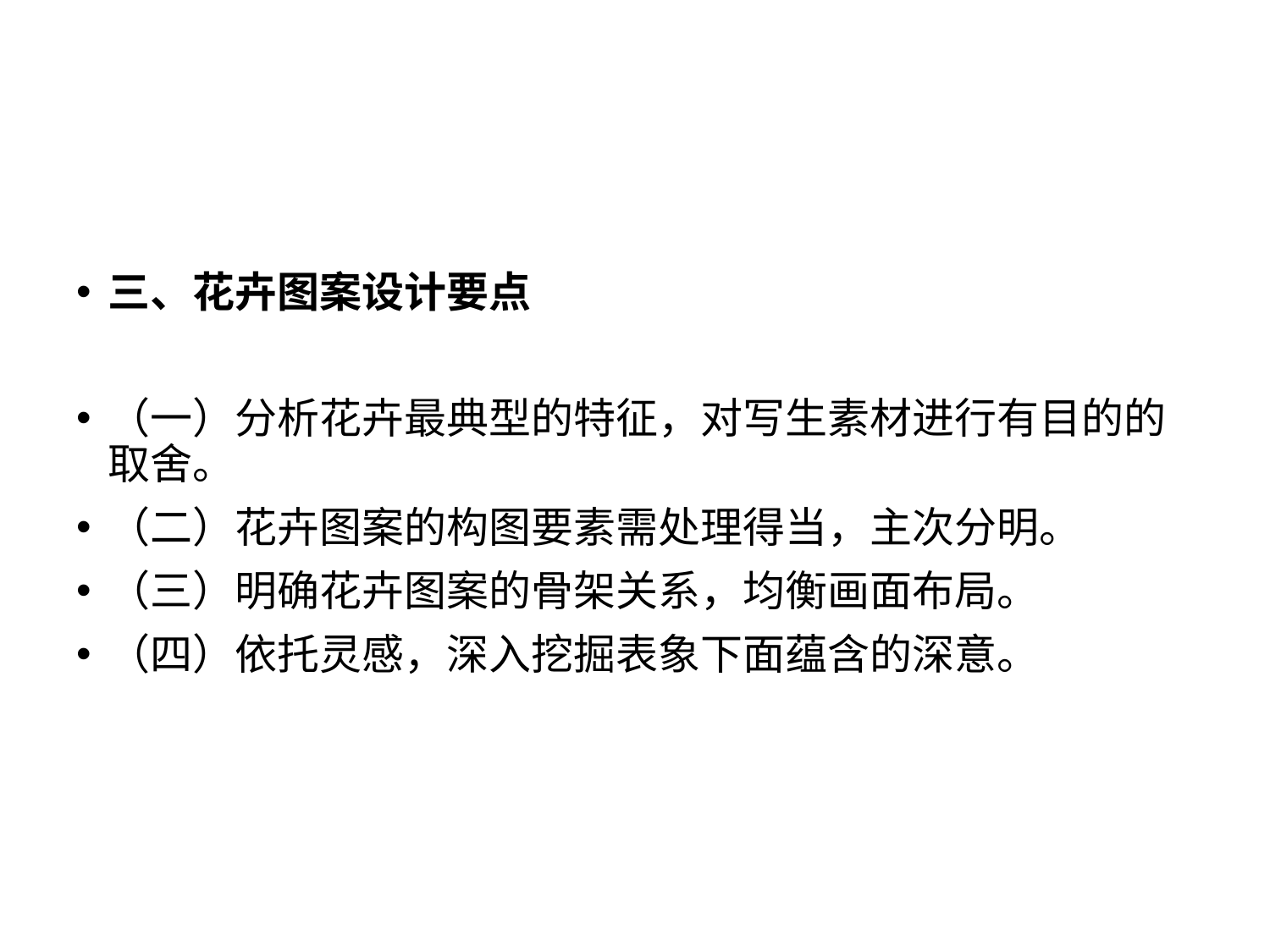

三、花卉图案设计要点

（一）分析花卉最典型的特征，对写生素材进行有目的的取舍。
（二）花卉图案的构图要素需处理得当，主次分明。
（三）明确花卉图案的骨架关系，均衡画面布局。
（四）依托灵感，深入挖掘表象下面蕴含的深意。